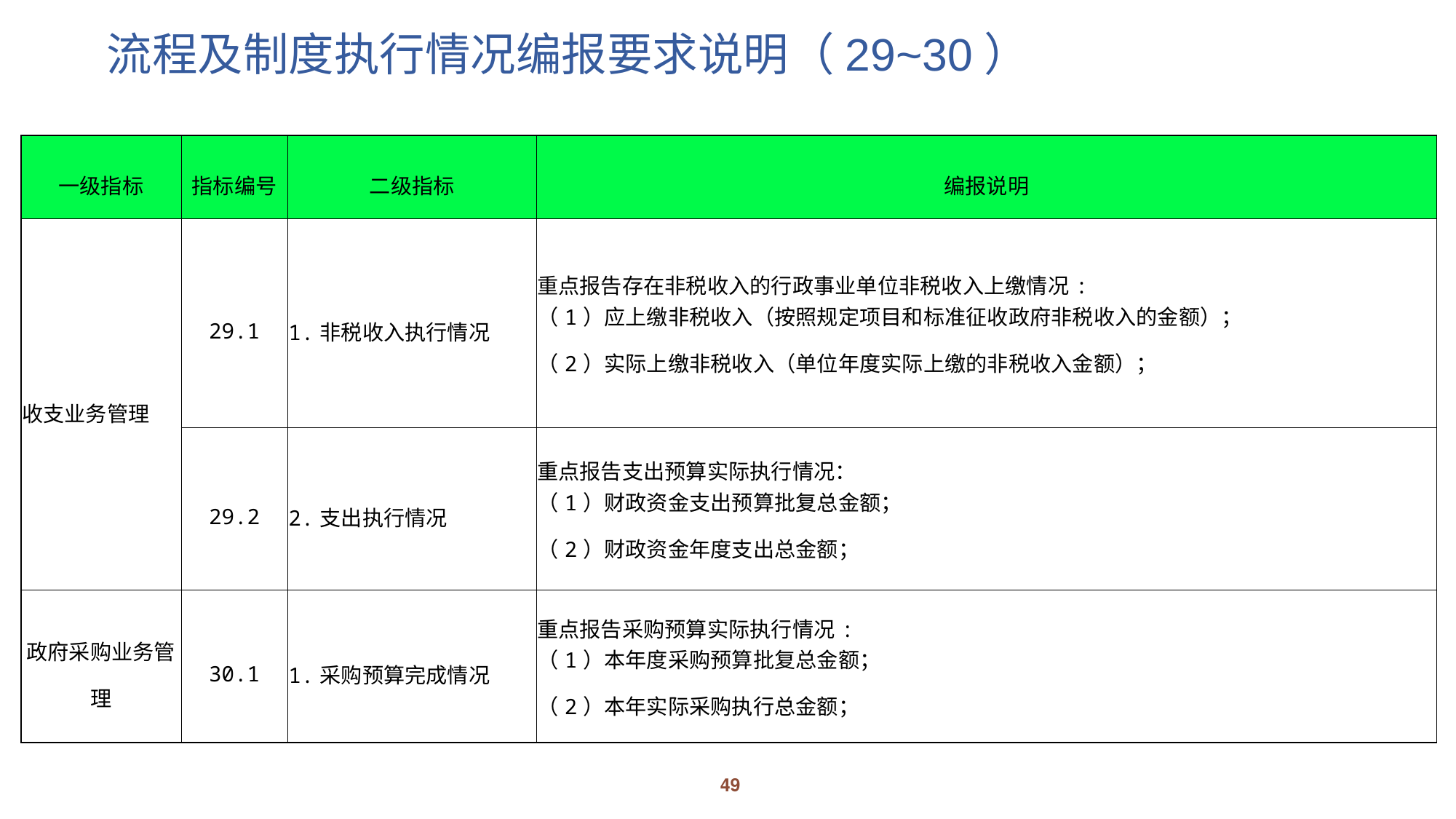

# 流程及制度执行情况编报要求说明（29~30）
| 一级指标 | 指标编号 | 二级指标 | 编报说明 |
| --- | --- | --- | --- |
| 收支业务管理 | 29.1 | 1.非税收入执行情况 | 重点报告存在非税收入的行政事业单位非税收入上缴情况: （1）应上缴非税收入（按照规定项目和标准征收政府非税收入的金额）； （2）实际上缴非税收入（单位年度实际上缴的非税收入金额）； |
|  | 29.2 | 2.支出执行情况 | 重点报告支出预算实际执行情况： （1）财政资金支出预算批复总金额； （2）财政资金年度支出总金额； |
| 政府采购业务管理 | 30.1 | 1.采购预算完成情况 | 重点报告采购预算实际执行情况: （1）本年度采购预算批复总金额； （2）本年实际采购执行总金额； |
49